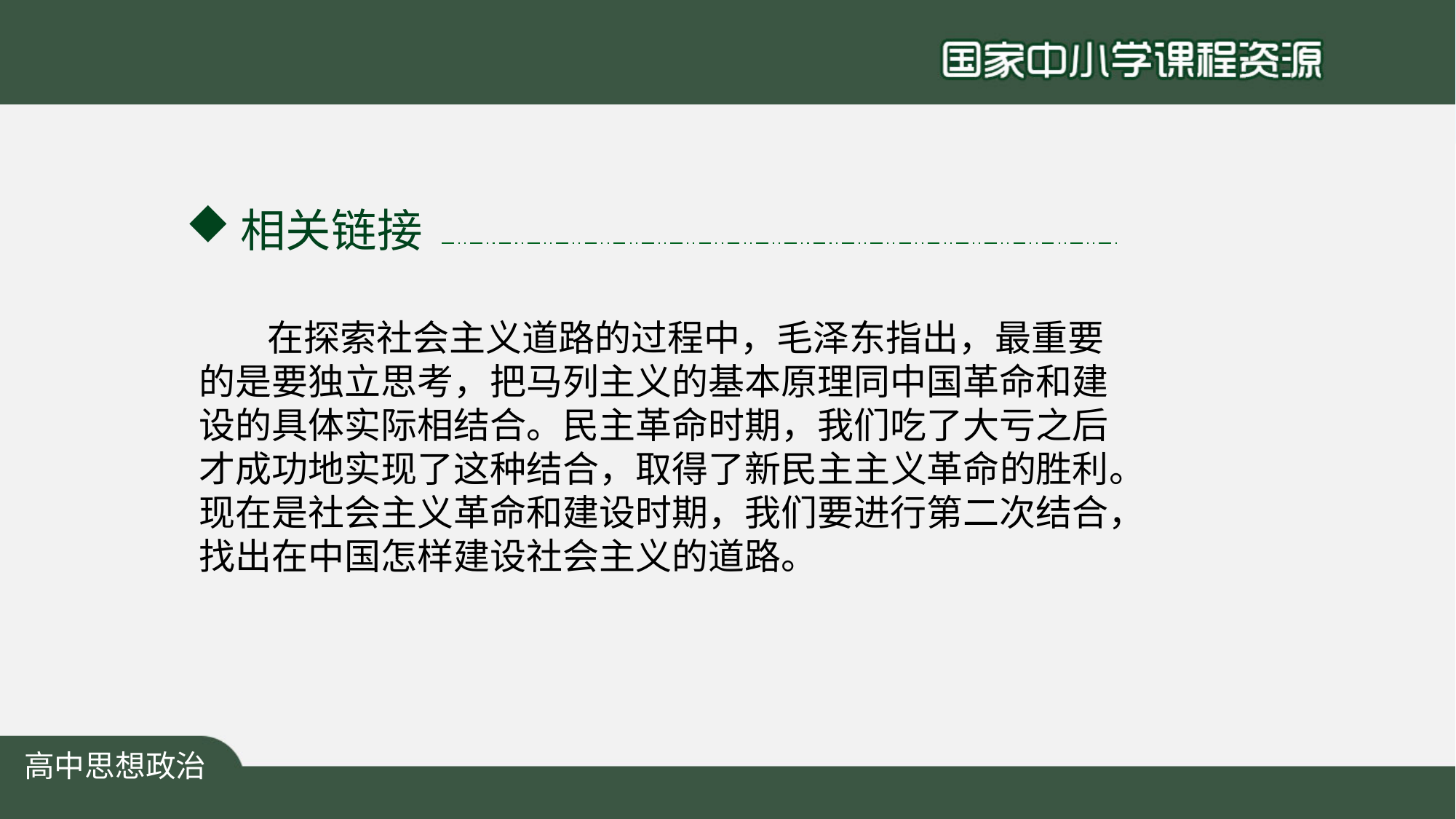

# 相关链接
        在探索社会主义道路的过程中，毛泽东指出，最重要的是要独立思考，把马列主义的基本原理同中国革命和建设的具体实际相结合。民主革命时期，我们吃了大亏之后才成功地实现了这种结合，取得了新民主主义革命的胜利。现在是社会主义革命和建设时期，我们要进行第二次结合，找出在中国怎样建设社会主义的道路。